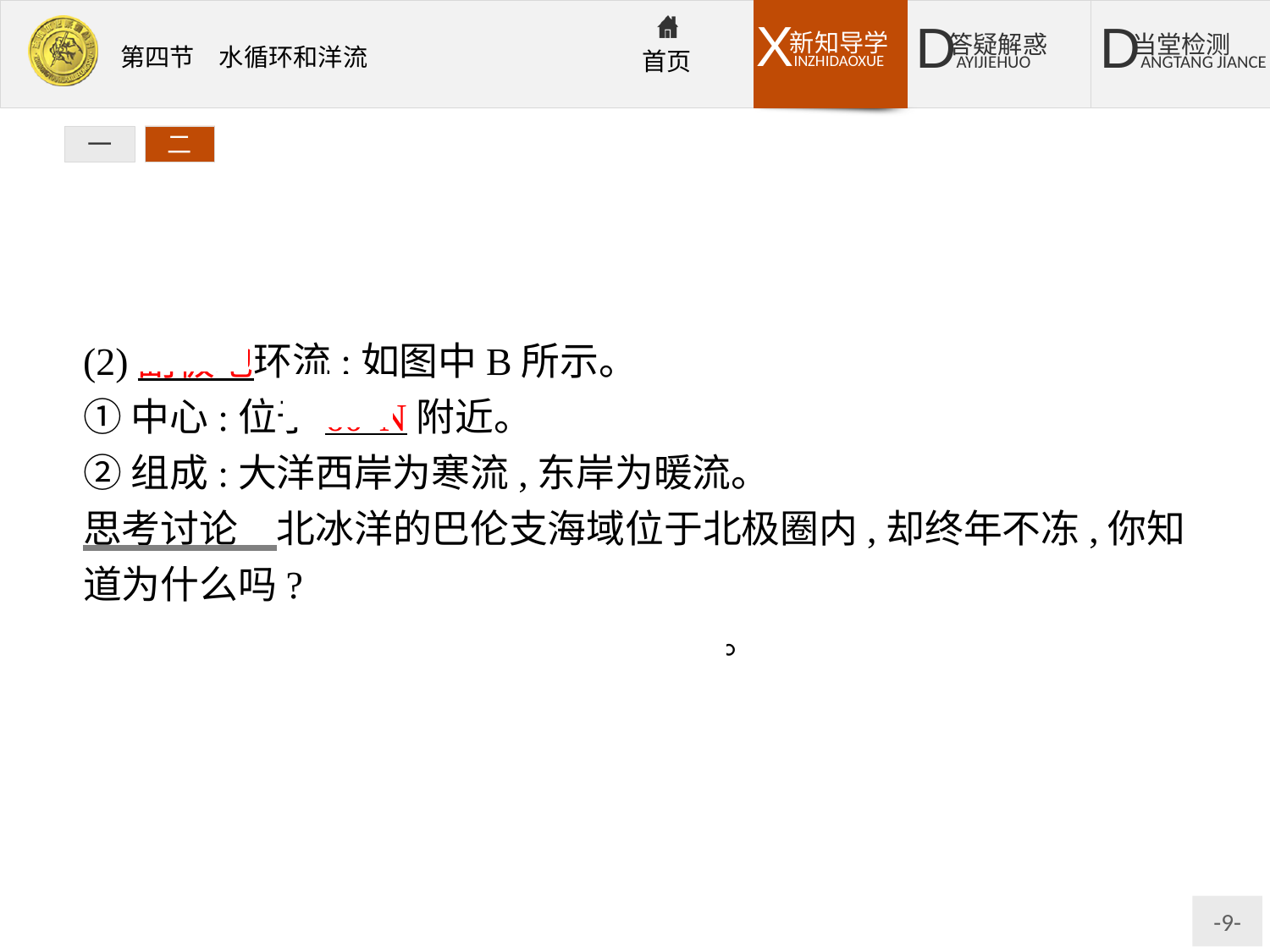

一
二

(2)副极地环流:如图中B所示。
①中心:位于60°N附近。
②组成:大洋西岸为寒流,东岸为暖流。
思考讨论　北冰洋的巴伦支海域位于北极圈内,却终年不冻,你知道为什么吗?
提示:受北大西洋暖流影响,水温较高。